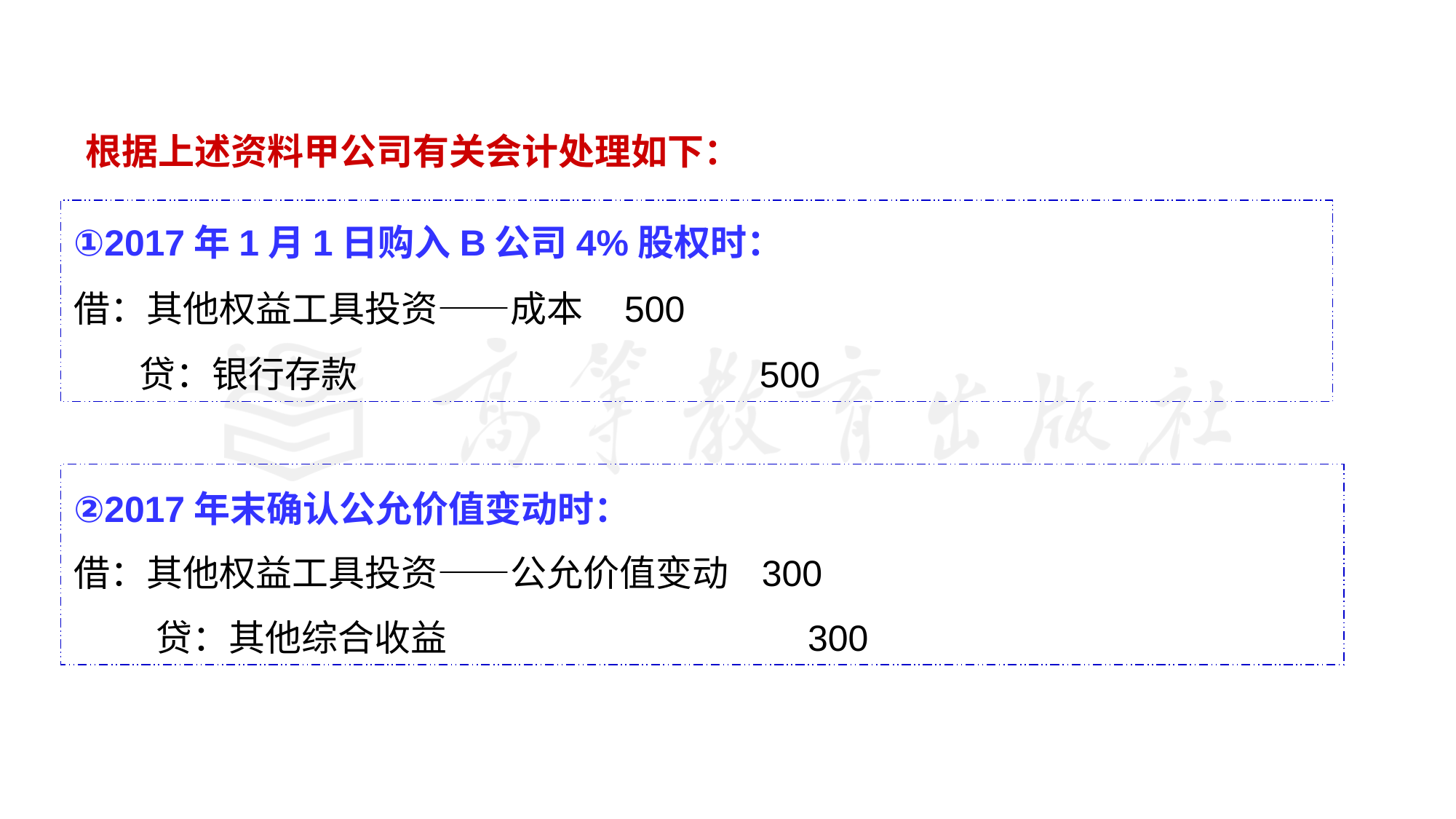

根据上述资料甲公司有关会计处理如下：
①2017年1月1日购入B公司4%股权时：
借：其他权益工具投资——成本    500
       贷：银行存款                                                500
②2017年末确认公允价值变动时：
借：其他权益工具投资——公允价值变动   300
         贷：其他综合收益                                           300